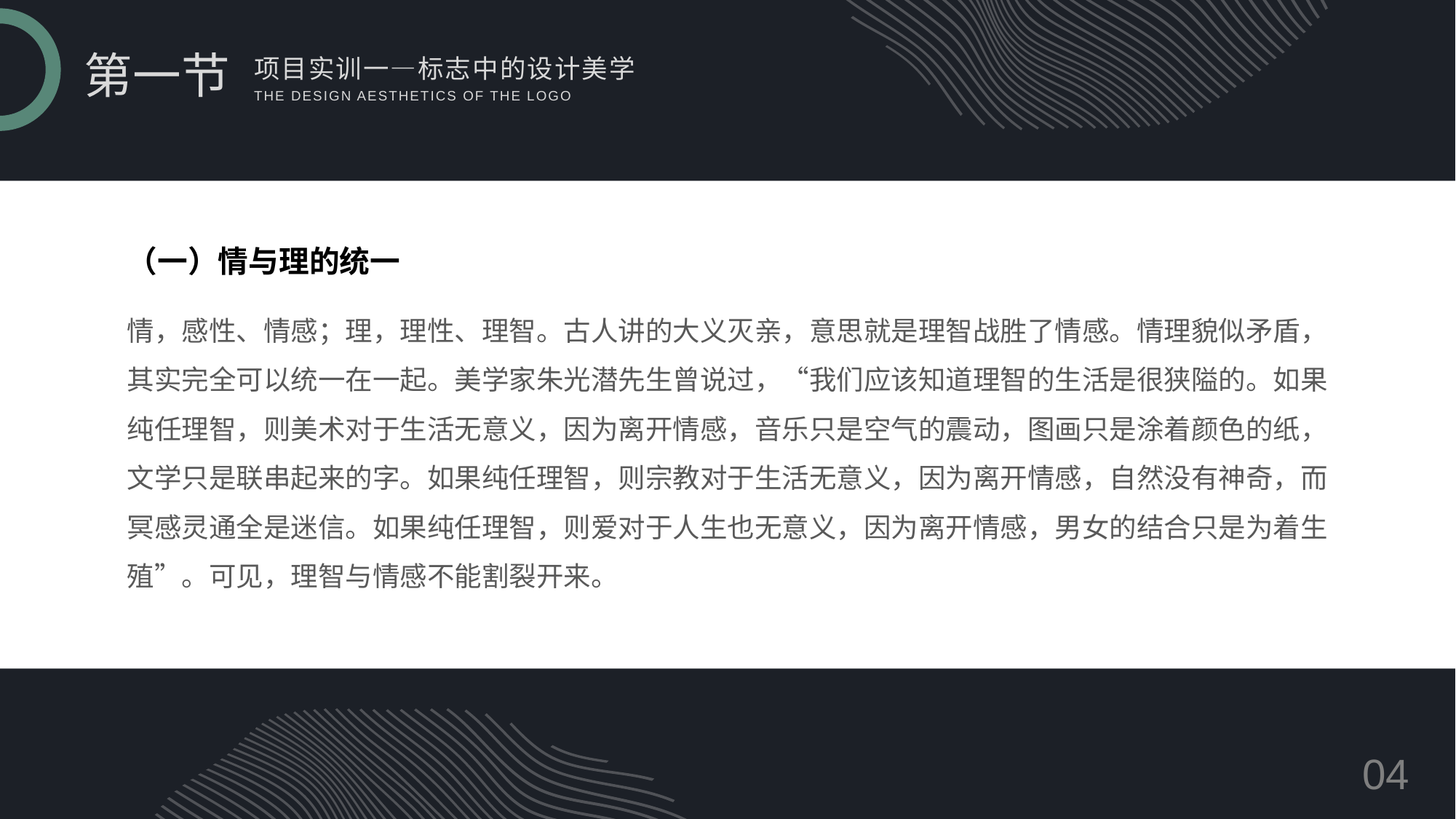

第一节
项目实训一—标志中的设计美学
THE DESIGN AESTHETICS OF THE LOGO

（一）情与理的统一
情，感性、情感；理，理性、理智。古人讲的大义灭亲，意思就是理智战胜了情感。情理貌似矛盾，其实完全可以统一在一起。美学家朱光潜先生曾说过，“我们应该知道理智的生活是很狭隘的。如果纯任理智，则美术对于生活无意义，因为离开情感，音乐只是空气的震动，图画只是涂着颜色的纸，文学只是联串起来的字。如果纯任理智，则宗教对于生活无意义，因为离开情感，自然没有神奇，而冥感灵通全是迷信。如果纯任理智，则爱对于人生也无意义，因为离开情感，男女的结合只是为着生殖”。可见，理智与情感不能割裂开来。

04